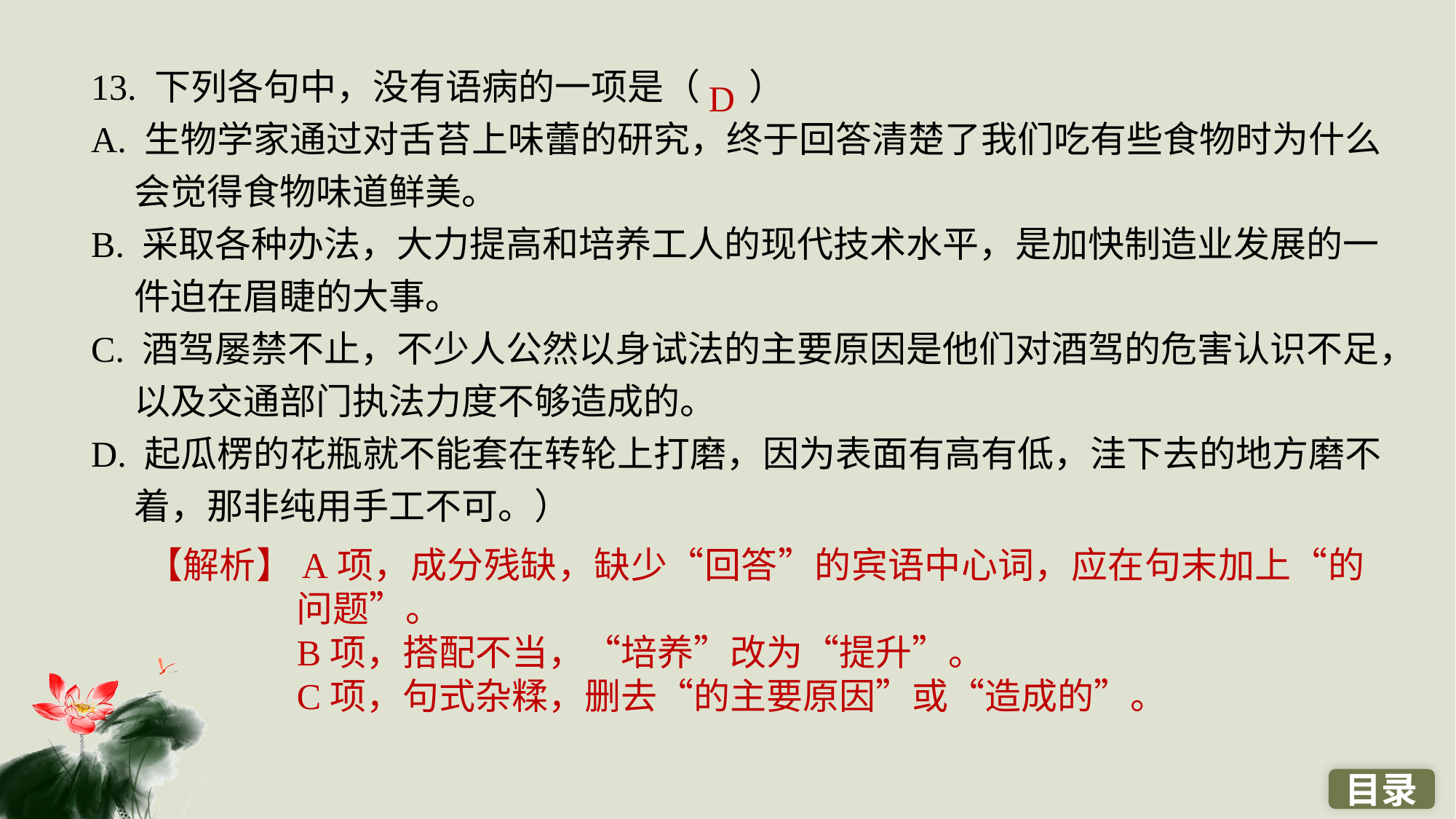

13. 下列各句中，没有语病的一项是（      ）
A. 生物学家通过对舌苔上味蕾的研究，终于回答清楚了我们吃有些食物时为什么会觉得食物味道鲜美。
B. 采取各种办法，大力提高和培养工人的现代技术水平，是加快制造业发展的一件迫在眉睫的大事。
C. 酒驾屡禁不止，不少人公然以身试法的主要原因是他们对酒驾的危害认识不足，以及交通部门执法力度不够造成的。
D. 起瓜楞的花瓶就不能套在转轮上打磨，因为表面有高有低，洼下去的地方磨不着，那非纯用手工不可。）
D
【解析】A项，成分残缺，缺少“回答”的宾语中心词，应在句末加上“的问题”。
B项，搭配不当，“培养”改为“提升”。
C项，句式杂糅，删去“的主要原因”或“造成的”。